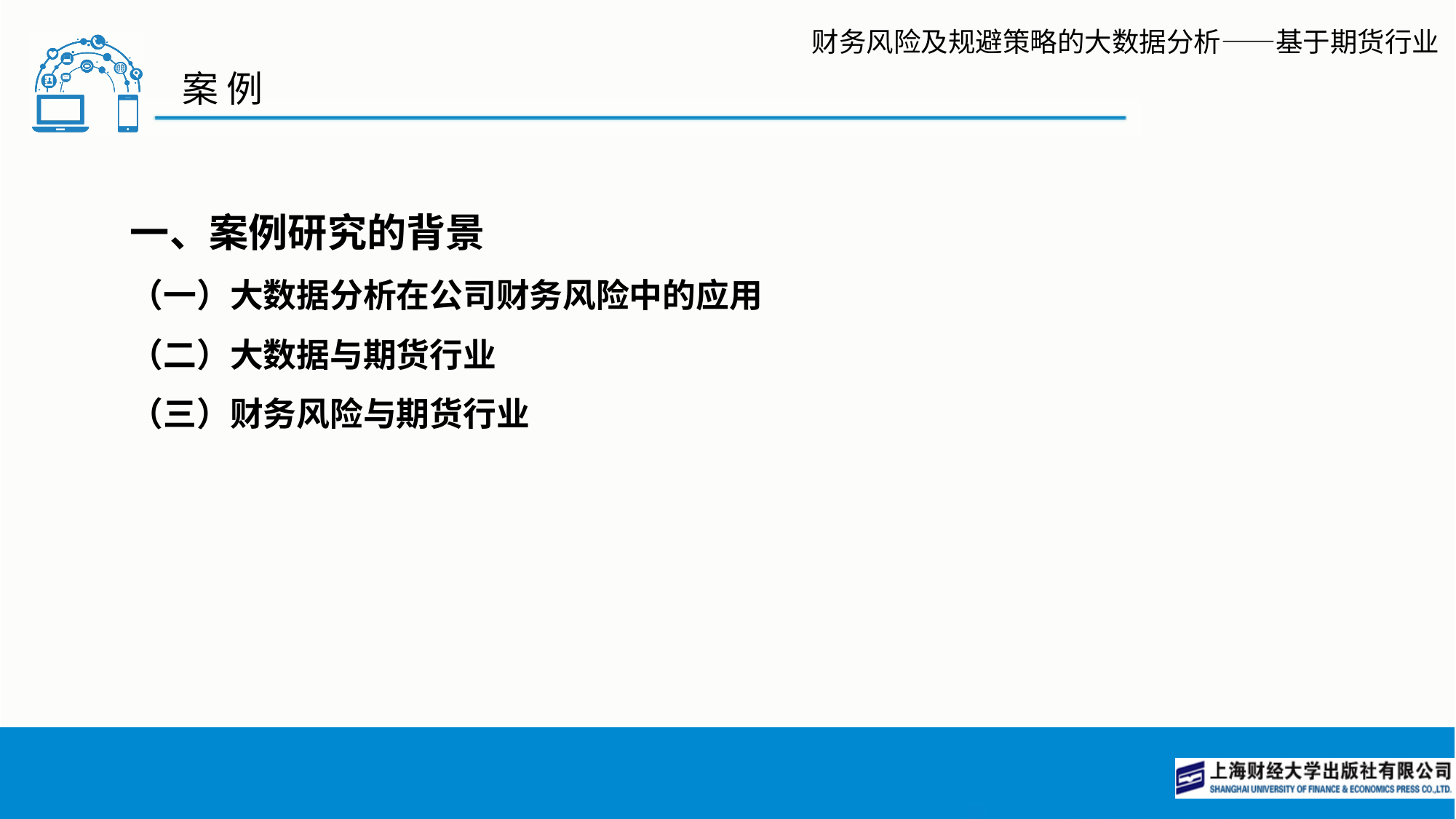

财务风险及规避策略的大数据分析——基于期货行业

# 案 例
一、案例研究的背景
（一）大数据分析在公司财务风险中的应用
（二）大数据与期货行业
（三）财务风险与期货行业